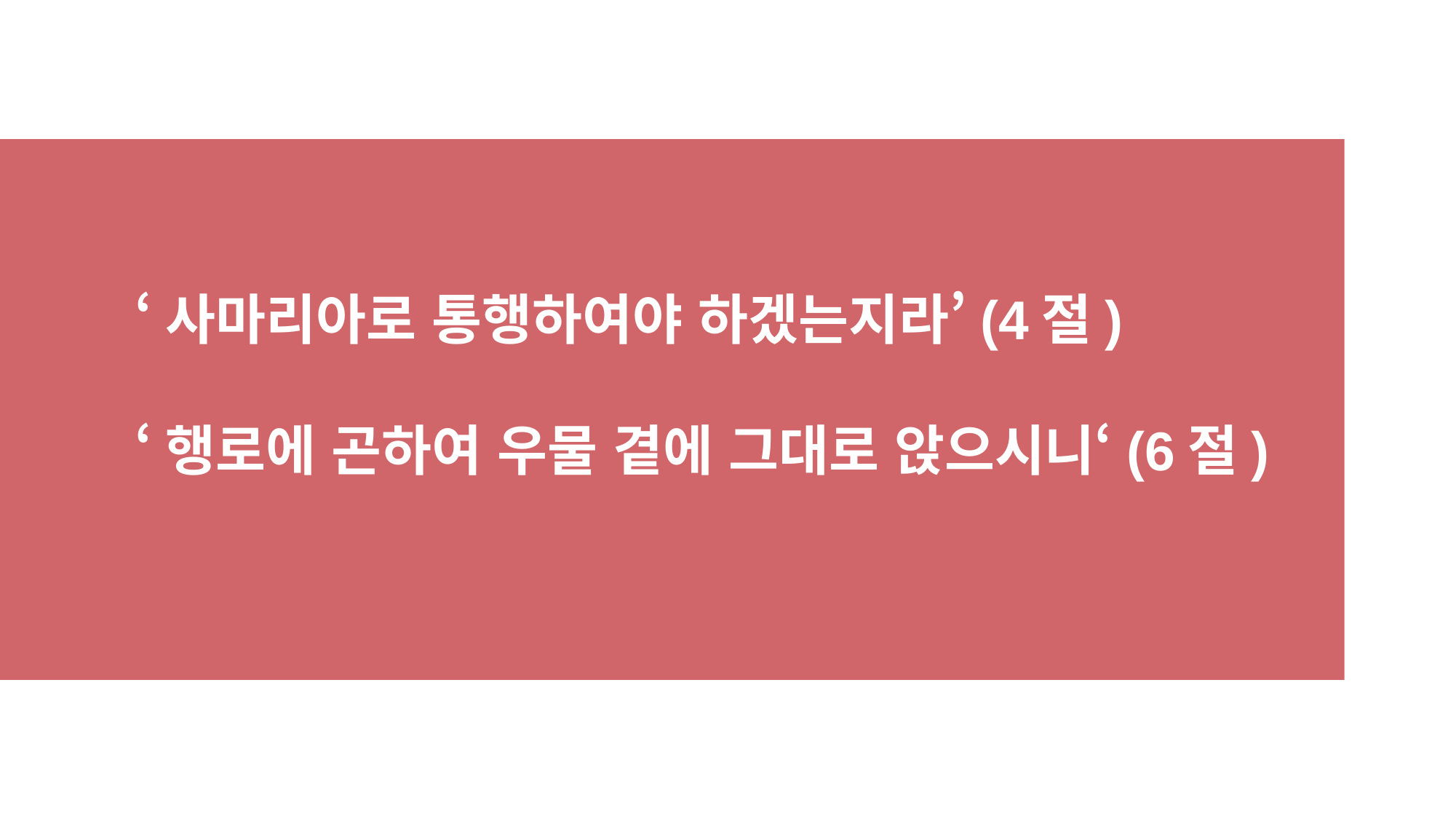

‘사마리아로 통행하여야 하겠는지라’(4절)

‘행로에 곤하여 우물 곁에 그대로 앉으시니‘(6절)